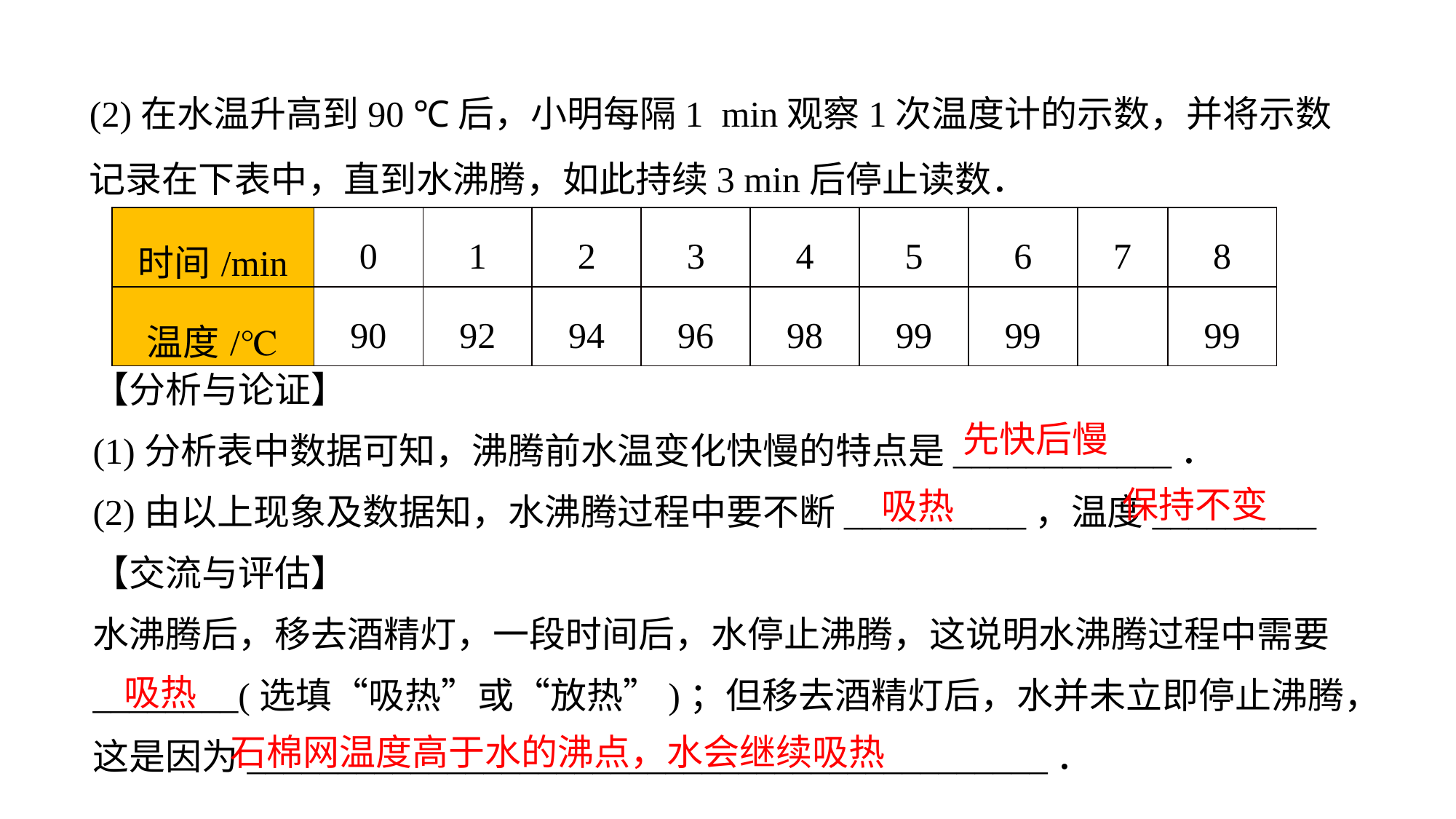

(2)在水温升高到90 ℃后，小明每隔1  min观察1次温度计的示数，并将示数记录在下表中，直到水沸腾，如此持续3 min后停止读数．
| 时间/min | 0 | 1 | 2 | 3 | 4 | 5 | 6 | 7 | 8 |
| --- | --- | --- | --- | --- | --- | --- | --- | --- | --- |
| 温度/℃ | 90 | 92 | 94 | 96 | 98 | 99 | 99 |  | 99 |
【分析与论证】
(1)分析表中数据可知，沸腾前水温变化快慢的特点是____________．
(2)由以上现象及数据知，水沸腾过程中要不断__________，温度_________
【交流与评估】水沸腾后，移去酒精灯，一段时间后，水停止沸腾，这说明水沸腾过程中需要________(选填“吸热”或“放热”)；但移去酒精灯后，水并未立即停止沸腾，这是因为____________________________________________．
先快后慢
保持不变
吸热
吸热
石棉网温度高于水的沸点，水会继续吸热